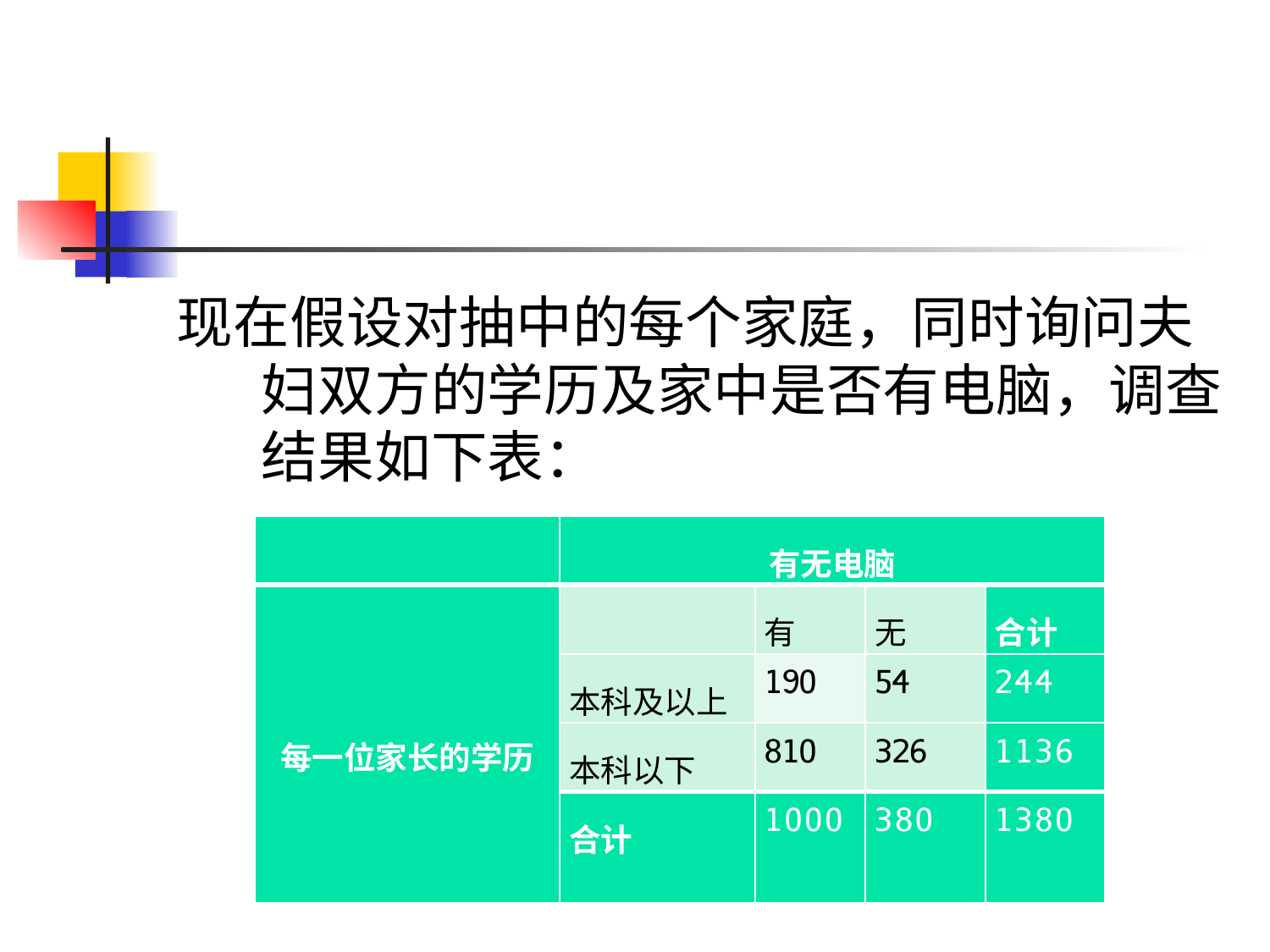

现在假设对抽中的每个家庭，同时询问夫妇双方的学历及家中是否有电脑，调查结果如下表：

|  | 有无电脑 |  |  |  |
| --- | --- | --- | --- | --- |
| 每一位家长的学历 |  | 有 | 无 | 合计 |
|  | 本科及以上 | 190 | 54 | 244 |
|  | 本科以下 | 810 | 326 | 1136 |
|  | 合计 | 1000 | 380 | 1380 |